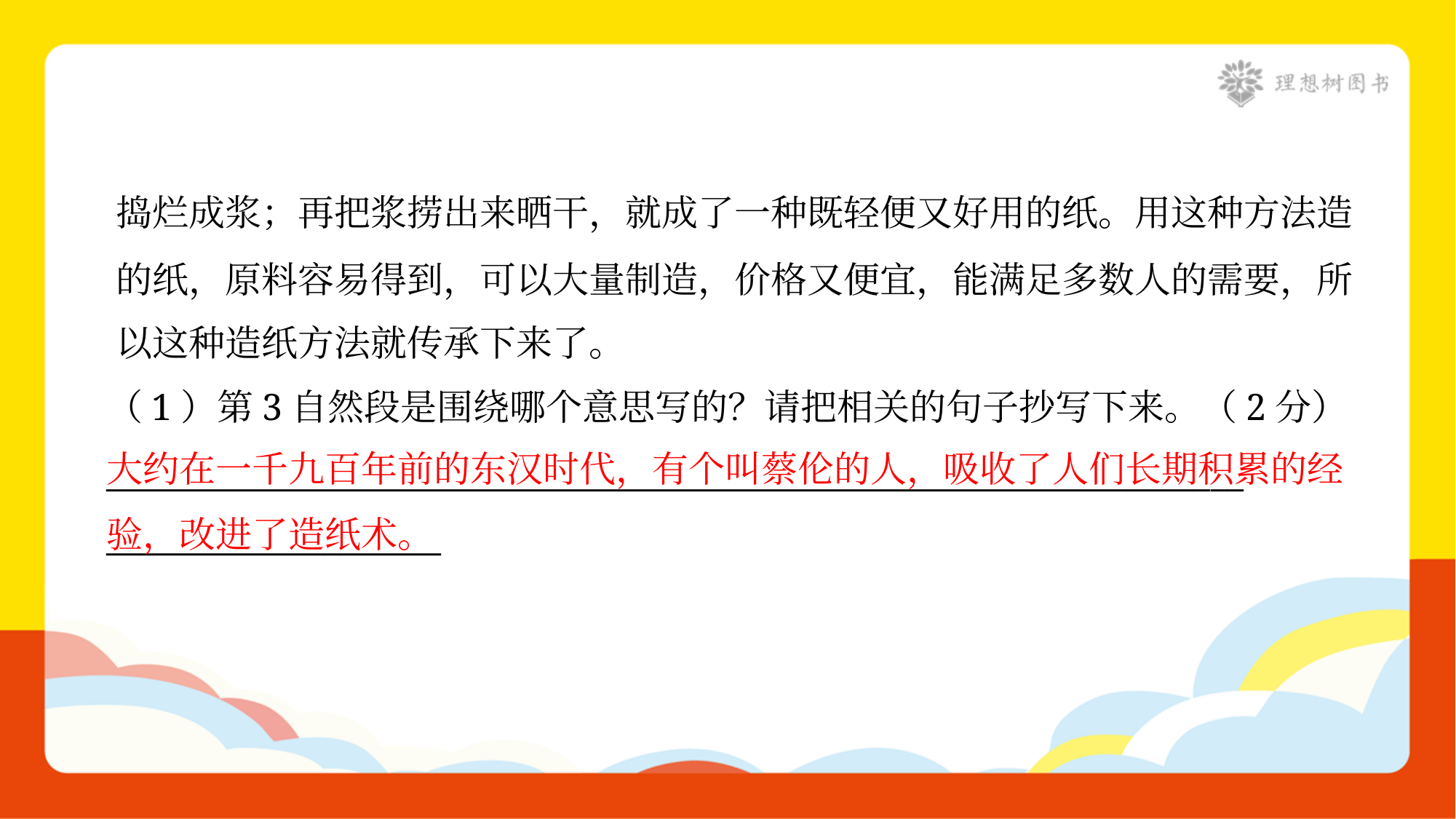

捣烂成浆；再把浆捞出来晒干，就成了一种既轻便又好用的纸。用这种方法造
的纸，原料容易得到，可以大量制造，价格又便宜，能满足多数人的需要，所
以这种造纸方法就传承下来了。
（1）第3自然段是围绕哪个意思写的？请把相关的句子抄写下来。（2分）
____________________________________________________________________
____________________
大约在一千九百年前的东汉时代，有个叫蔡伦的人，吸收了人们长期积累的经验，改进了造纸术。